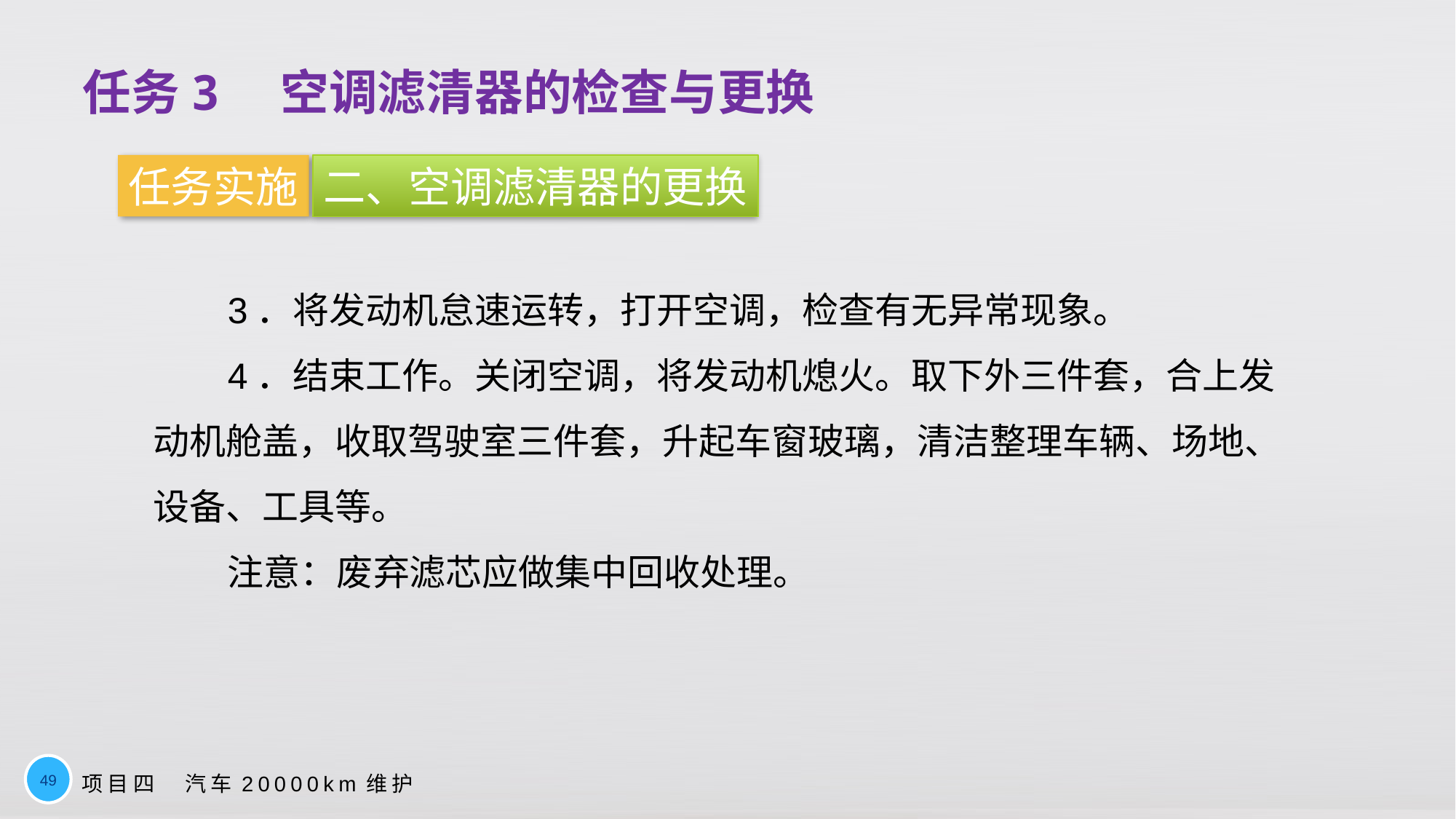

任务3　空调滤清器的检查与更换
任务实施
二、空调滤清器的更换
3．将发动机怠速运转，打开空调，检查有无异常现象。
4．结束工作。关闭空调，将发动机熄火。取下外三件套，合上发动机舱盖，收取驾驶室三件套，升起车窗玻璃，清洁整理车辆、场地、设备、工具等。
注意：废弃滤芯应做集中回收处理。
49